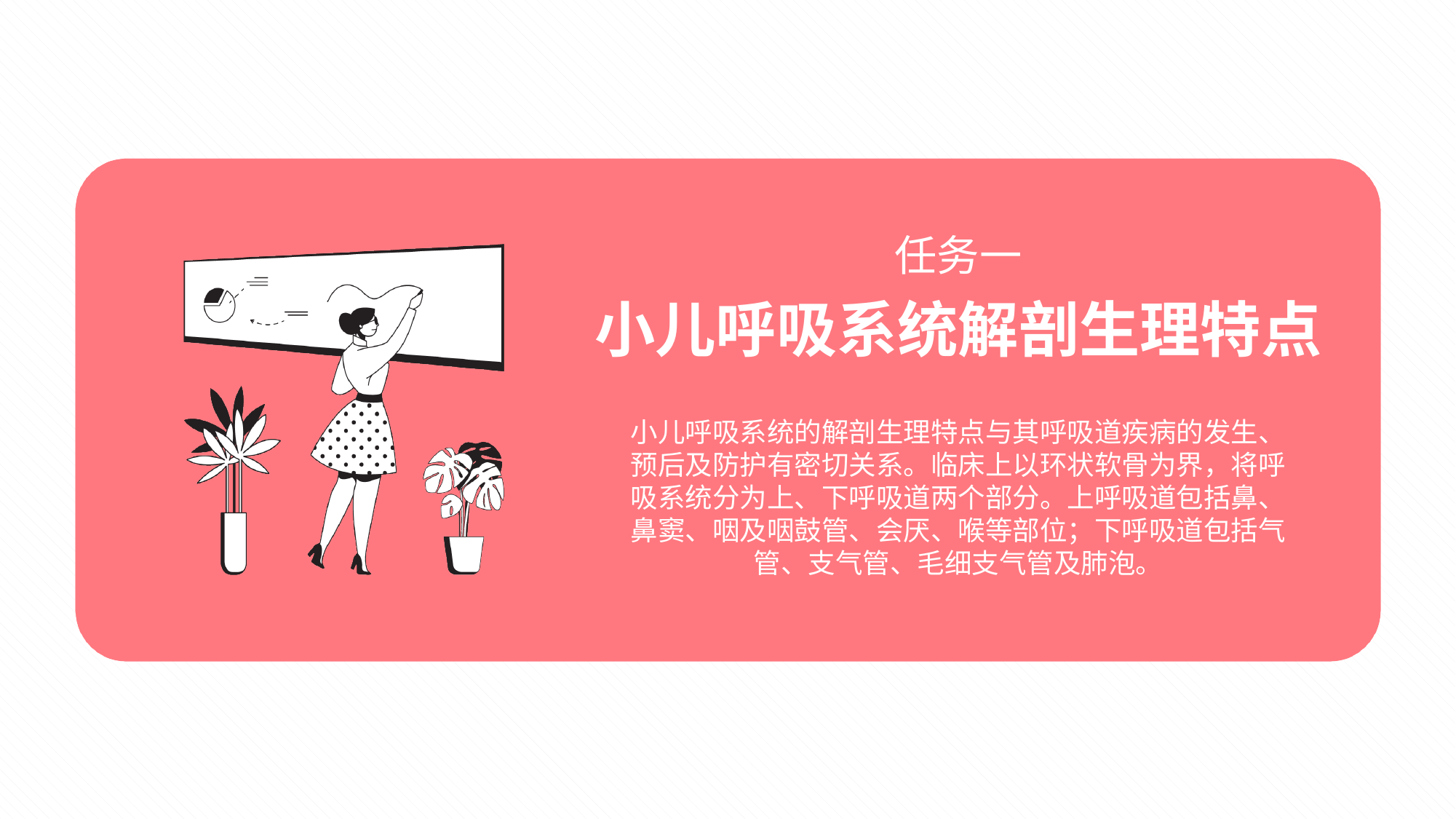

# 任务一
小儿呼吸系统解剖生理特点
小儿呼吸系统的解剖生理特点与其呼吸道疾病的发生、预后及防护有密切关系。临床上以环状软骨为界，将呼吸系统分为上、下呼吸道两个部分。上呼吸道包括鼻、鼻窦、咽及咽鼓管、会厌、喉等部位；下呼吸道包括气管、支气管、毛细支气管及肺泡。